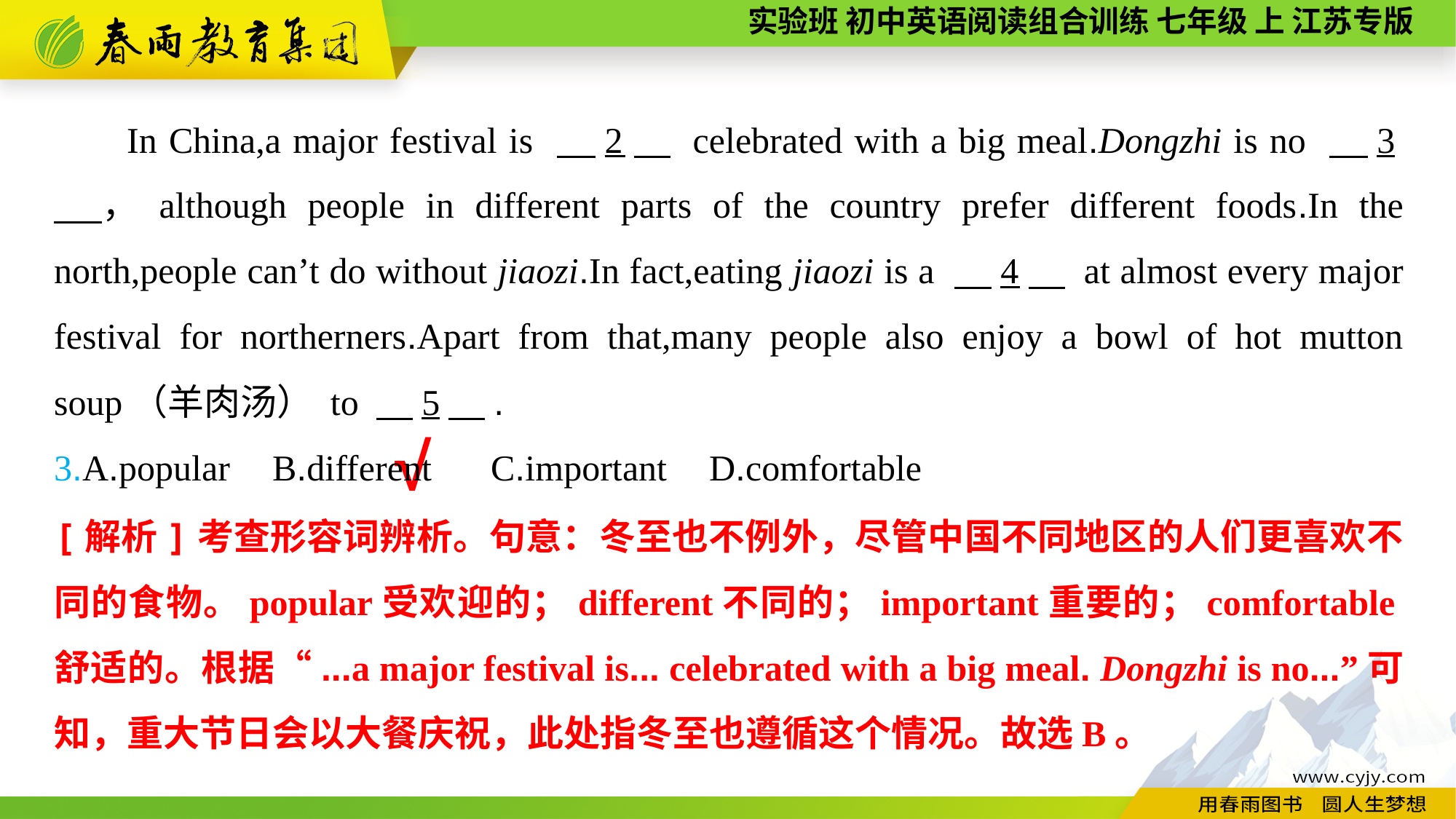

In China,a major festival is 　2　 celebrated with a big meal.Dongzhi is no 　3　，although people in different parts of the country prefer different foods.In the north,people can’t do without jiaozi.In fact,eating jiaozi is a 　4　 at almost every major festival for northerners.Apart from that,many people also enjoy a bowl of hot mutton soup（羊肉汤） to 　5　.
3.A.popular	B.different	C.important	D.comfortable
√
[解析]考查形容词辨析。句意：冬至也不例外，尽管中国不同地区的人们更喜欢不同的食物。popular受欢迎的；different不同的；important重要的；comfortable舒适的。根据“...a major festival is... celebrated with a big meal. Dongzhi is no...”可知，重大节日会以大餐庆祝，此处指冬至也遵循这个情况。故选B。